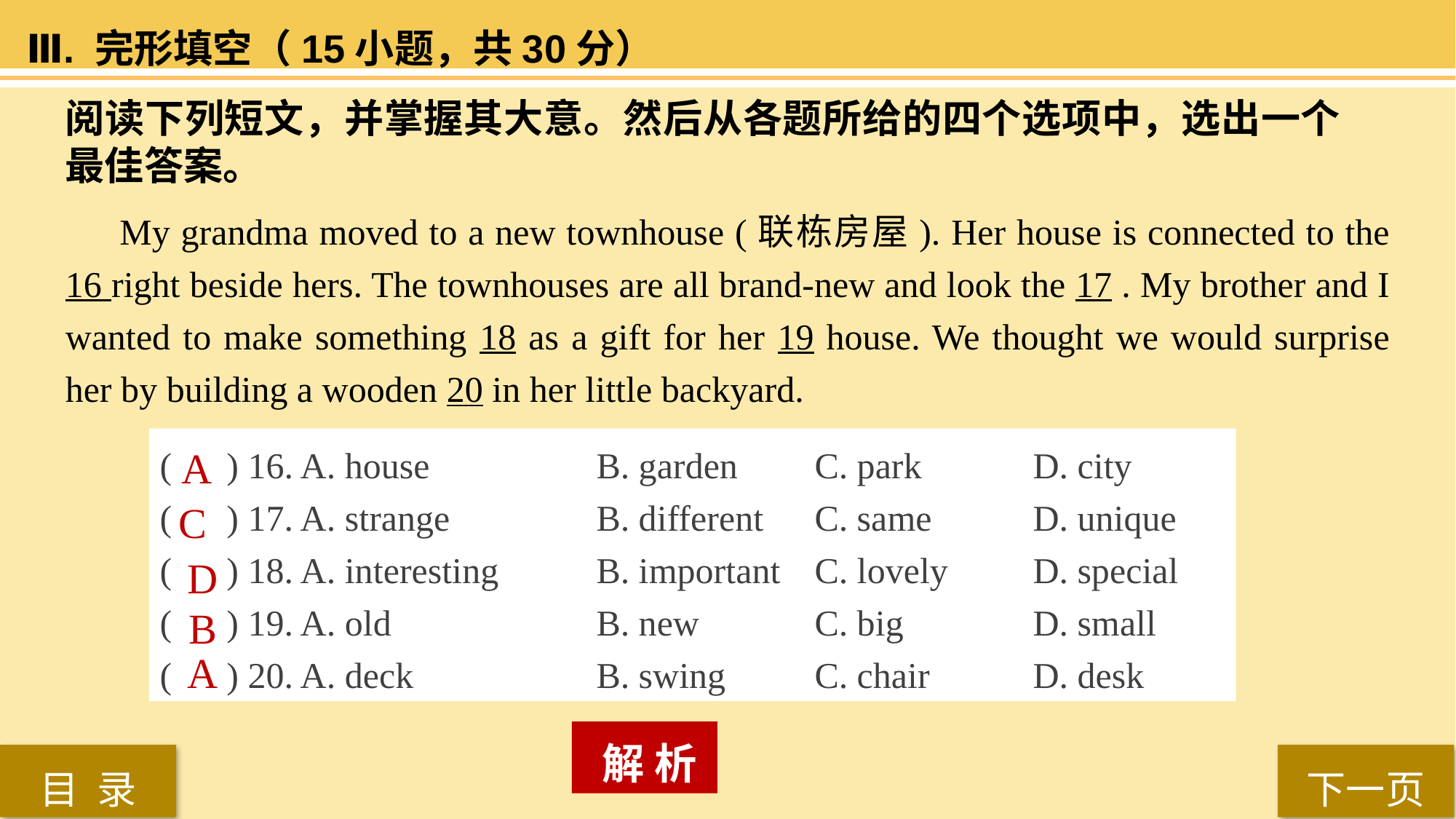

Ⅲ. 完形填空（15小题，共30分）
阅读下列短文，并掌握其大意。然后从各题所给的四个选项中，选出一个最佳答案。
     My grandma moved to a new townhouse (联栋房屋). Her house is connected to the 16 right beside hers. The townhouses are all brand-new and look the 17 . My brother and I wanted to make something 18 as a gift for her 19 house. We thought we would surprise her by building a wooden 20 in her little backyard.
(      ) 16. A. house 		B. garden 	C. park 	D. city
(      ) 17. A. strange 		B. different 	C. same 	D. unique
(      ) 18. A. interesting 	B. important 	C. lovely 	D. special
(      ) 19. A. old		B. new	 	C. big 		D. small
(      ) 20. A. deck 		B. swing 	C. chair 	D. desk
A
C
D
B
A
 解 析